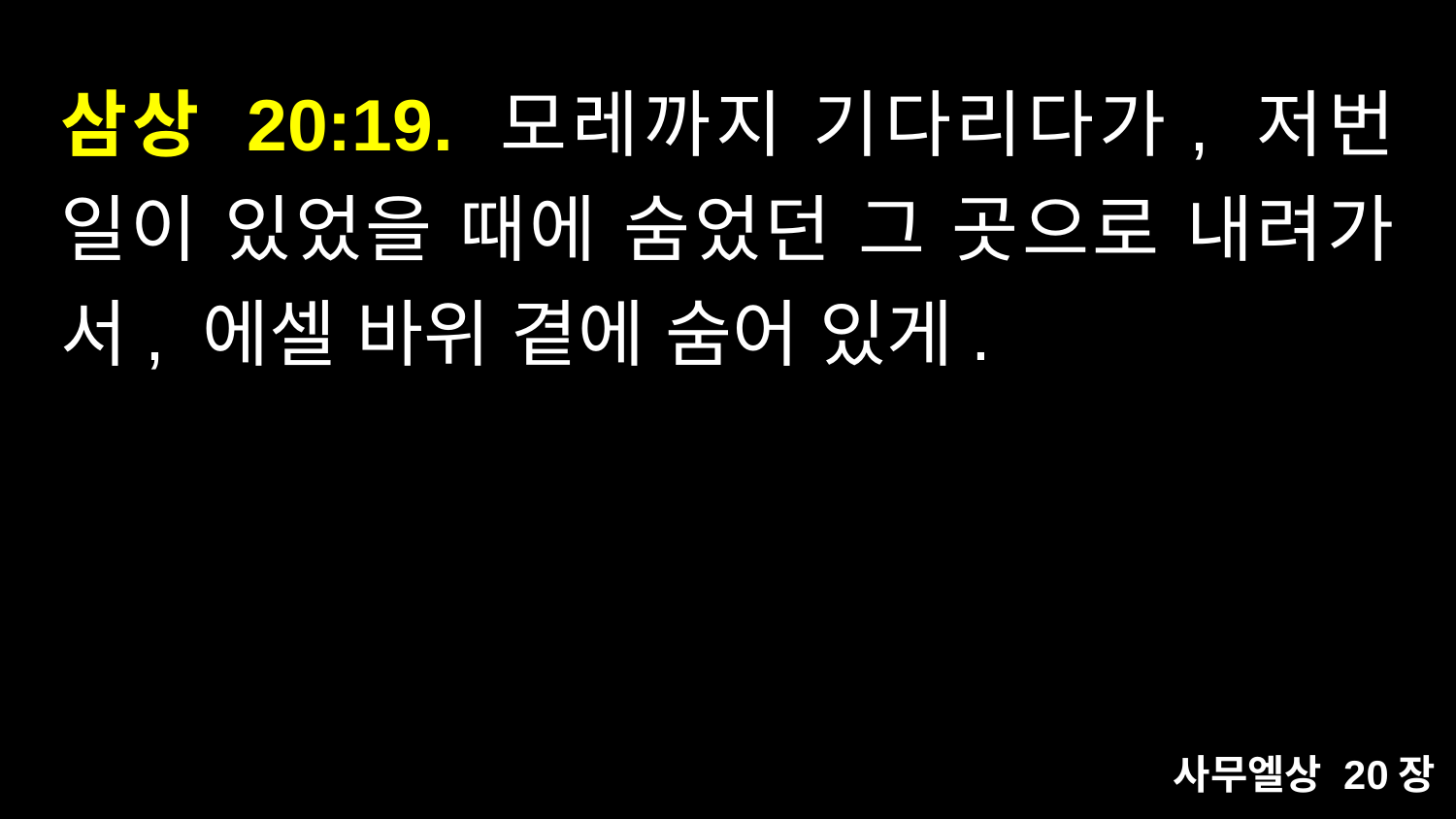

# 삼상 20:19. 모레까지 기다리다가, 저번 일이 있었을 때에 숨었던 그 곳으로 내려가서, 에셀 바위 곁에 숨어 있게.
사무엘상 20장